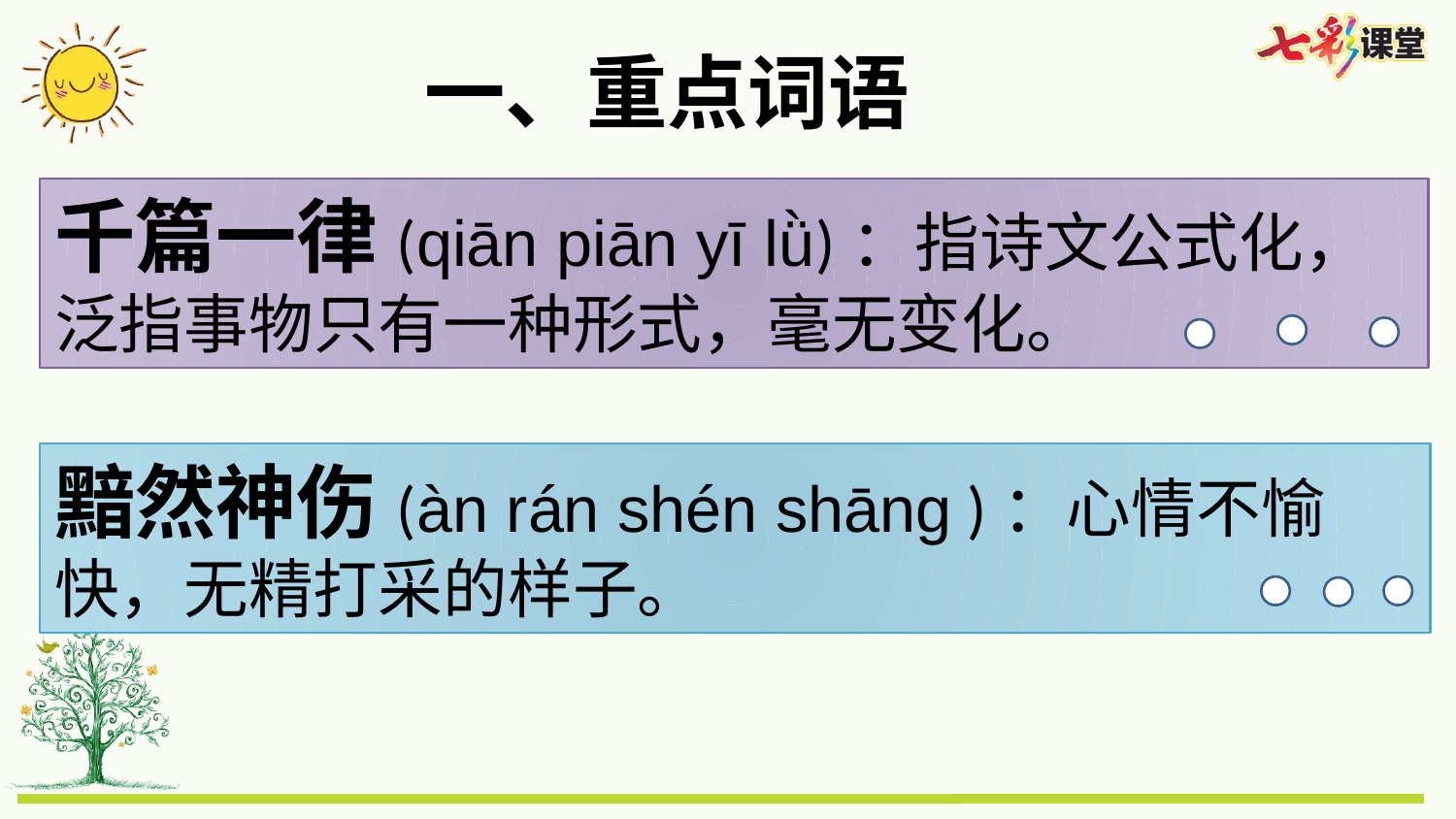

一、重点词语
千篇一律(qiān piān yī lǜ)：指诗文公式化，泛指事物只有一种形式，毫无变化。

黯然神伤(àn rán shén shāng )：心情不愉快，无精打采的样子。